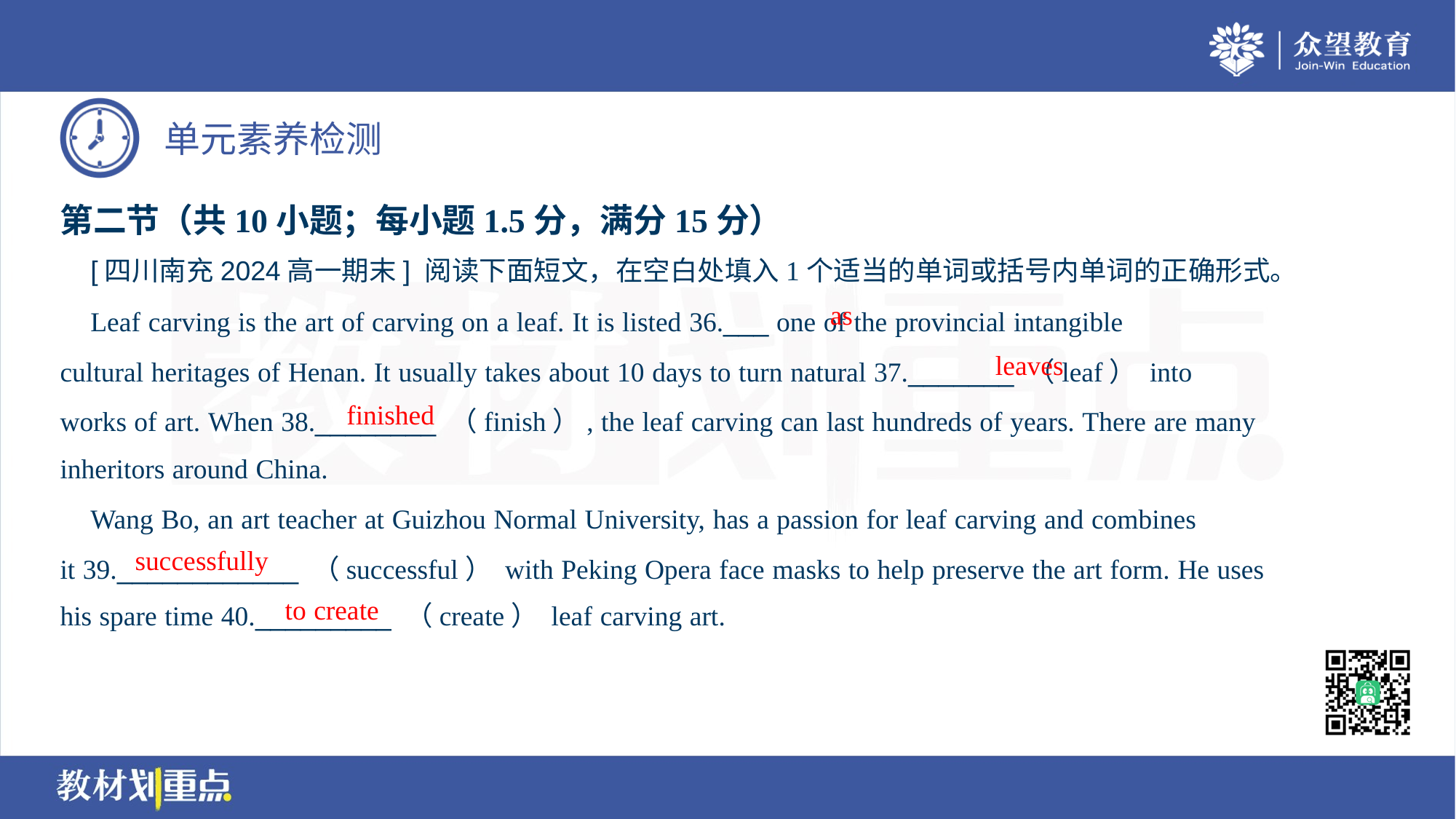

第二节（共10小题；每小题1.5分，满分15分）
    [四川南充2024高一期末] 阅读下面短文，在空白处填入1个适当的单词或括号内单词的正确形式。
as
    Leaf carving is the art of carving on a leaf. It is listed 36.___ one of the provincial intangible
cultural heritages of Henan. It usually takes about 10 days to turn natural 37._______ （leaf） into
works of art. When 38.________ （finish）, the leaf carving can last hundreds of years. There are many
inheritors around China.
leaves
finished
    Wang Bo, an art teacher at Guizhou Normal University, has a passion for leaf carving and combines
it 39.____________ （successful） with Peking Opera face masks to help preserve the art form. He uses
his spare time 40._________ （create） leaf carving art.
successfully
to create